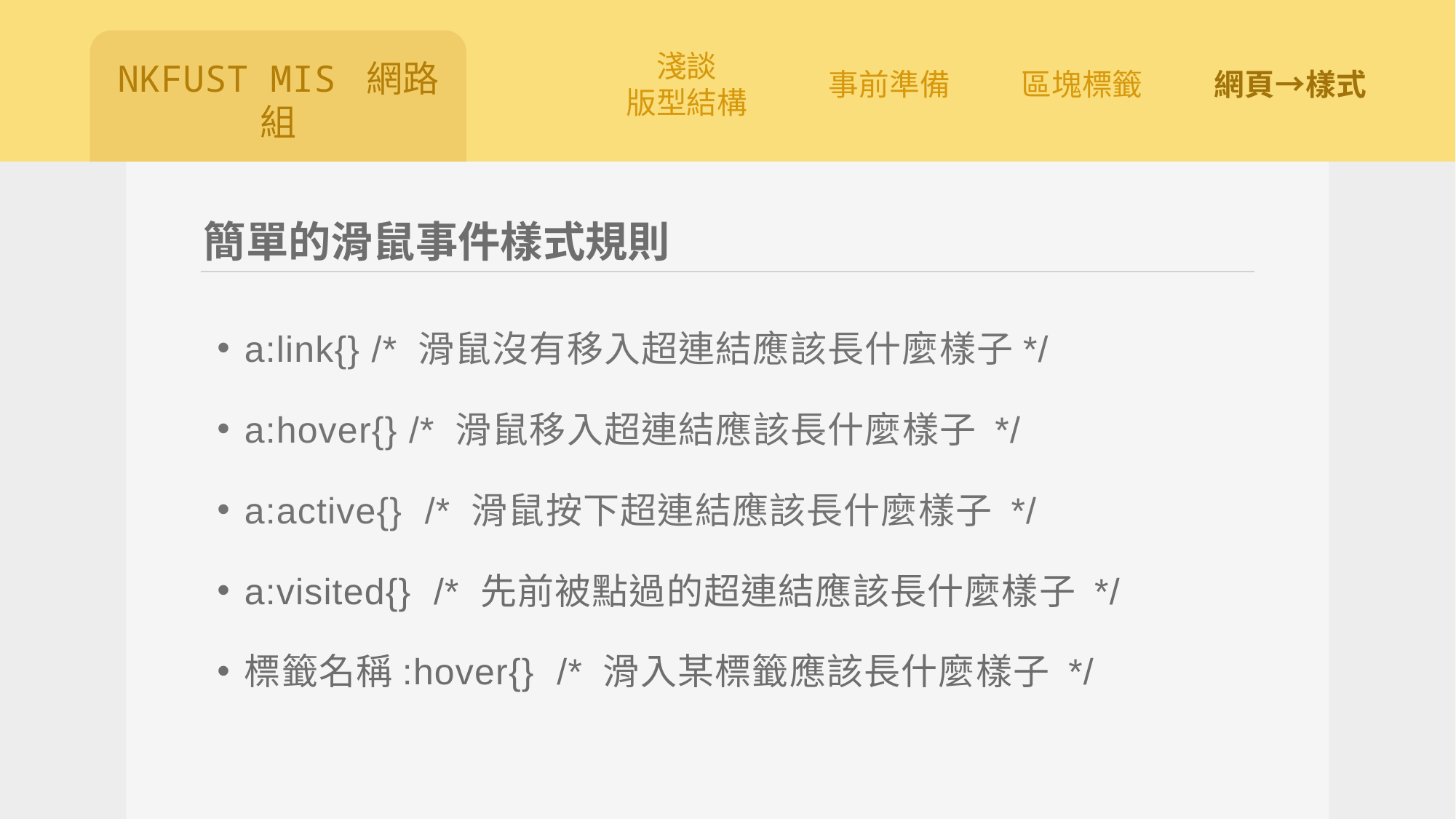

# 簡單的滑鼠事件樣式規則
a:link{} /* 滑鼠沒有移入超連結應該長什麼樣子*/
a:hover{} /* 滑鼠移入超連結應該長什麼樣子 */
a:active{}  /* 滑鼠按下超連結應該長什麼樣子 */
a:visited{}  /* 先前被點過的超連結應該長什麼樣子 */
標籤名稱:hover{}  /* 滑入某標籤應該長什麼樣子 */